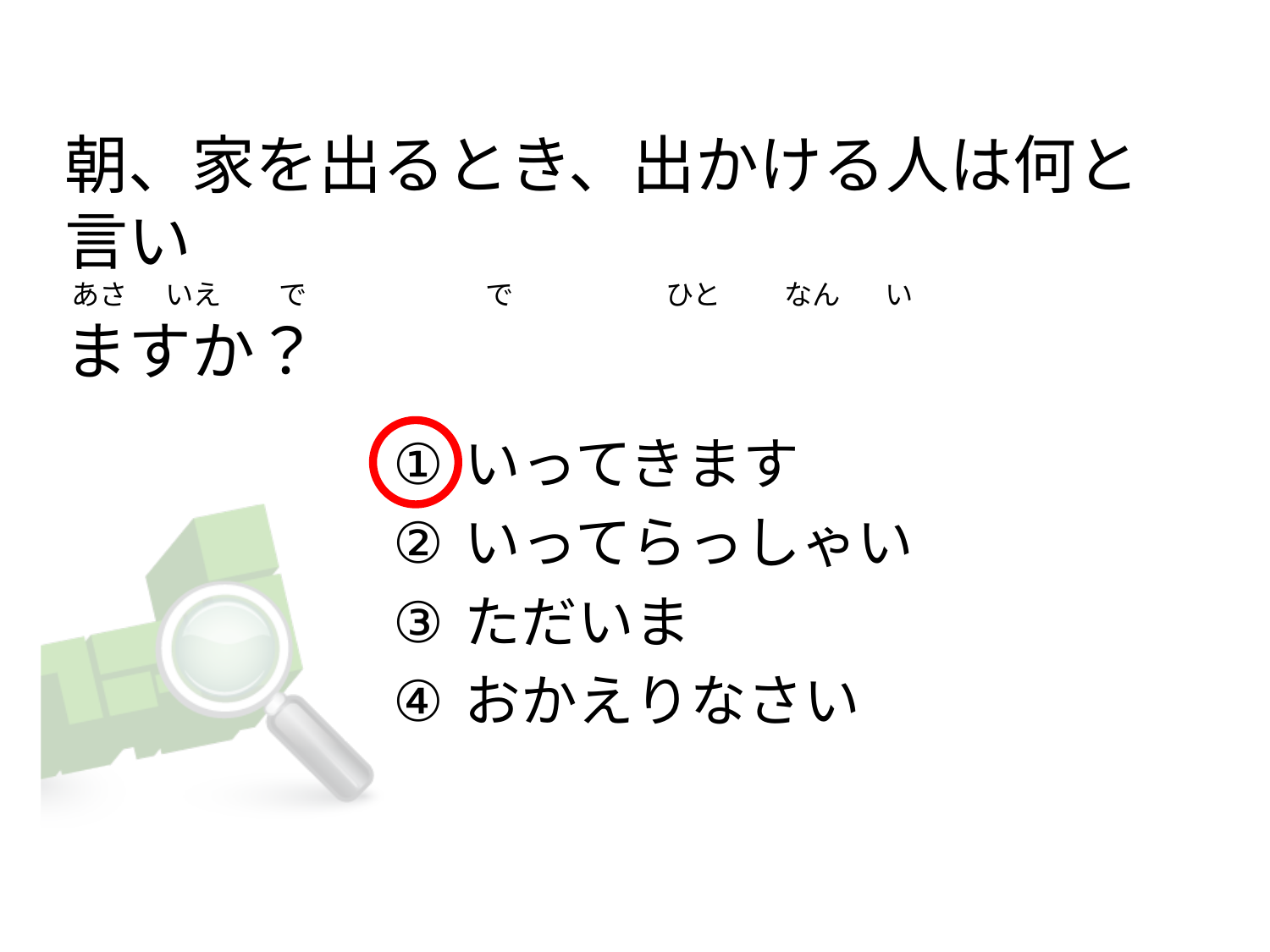

# 朝、家を出るとき、出かける人は何と言い  あさ      いえ         で                            で                        ひと          なん       い
ますか？

いってきます
いってらっしゃい
ただいま
おかえりなさい